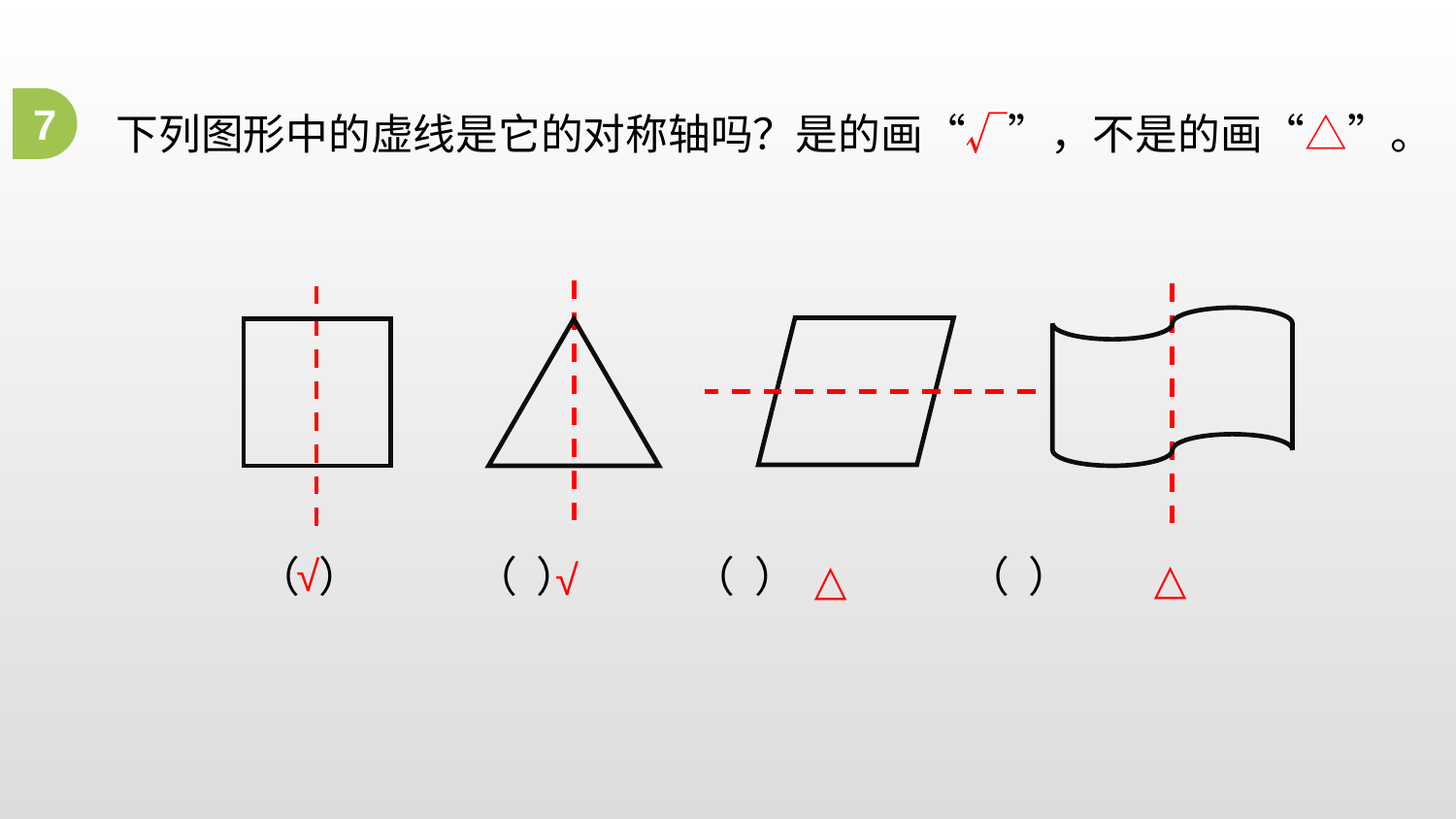

下列图形中的虚线是它的对称轴吗？是的画“√”，不是的画“△”。
7

（  ）            （  ）            （  ）                  （  ）
√
△
√
△